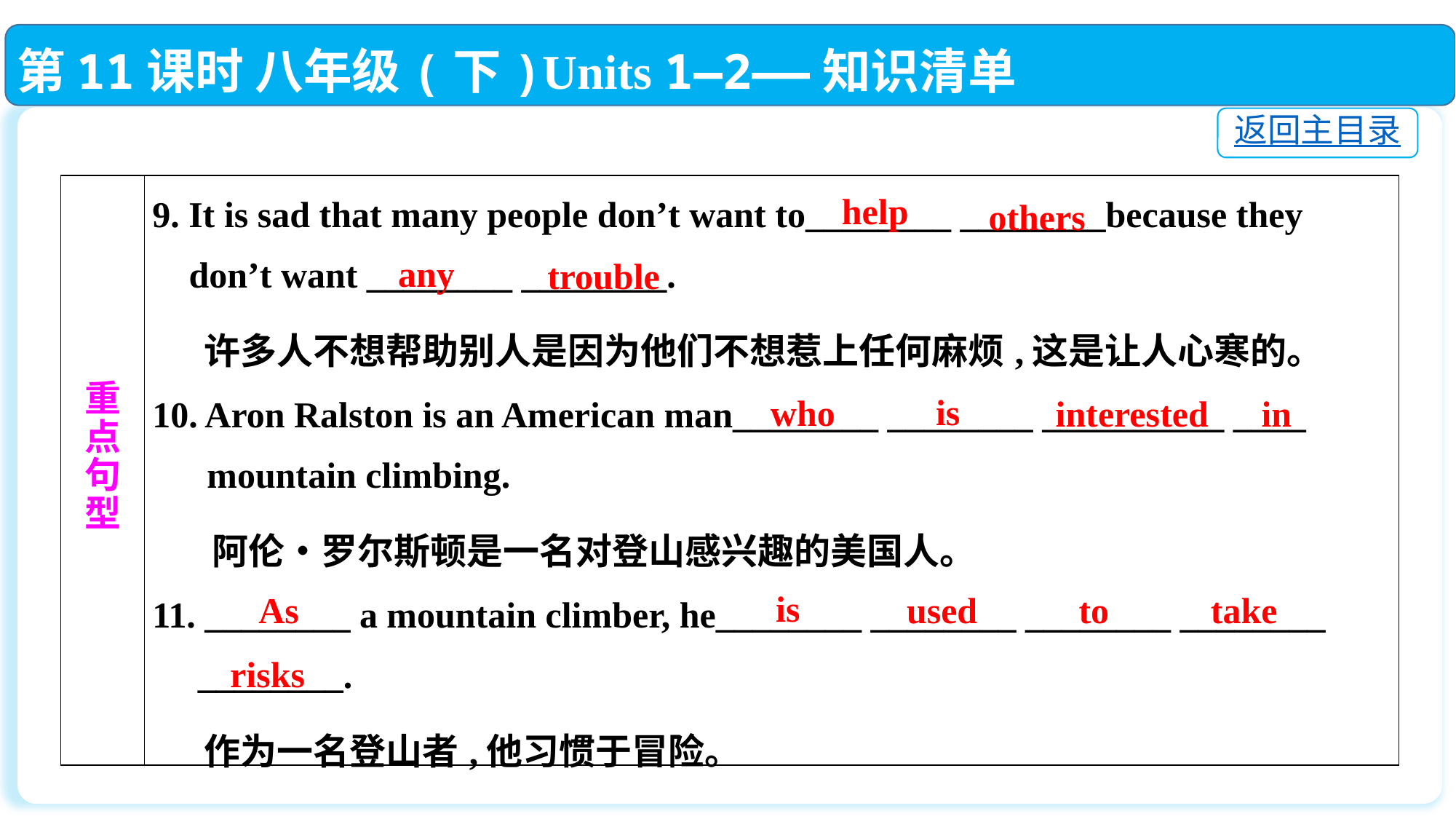

第11课时 八年级(下)Units 1—2——知识清单

返回主目录
| 重 点 句 型 | 9. It is sad that many people don’t want to\_\_\_\_\_\_\_\_ \_\_\_\_\_\_\_\_because they don’t want \_\_\_\_\_\_\_\_ \_\_\_\_\_\_\_\_. 许多人不想帮助别人是因为他们不想惹上任何麻烦,这是让人心寒的。 10. Aron Ralston is an American man\_\_\_\_\_\_\_\_ \_\_\_\_\_\_\_\_ \_\_\_\_\_\_\_\_\_\_ \_\_\_\_ mountain climbing. 阿伦•罗尔斯顿是一名对登山感兴趣的美国人。 11. \_\_\_\_\_\_\_\_ a mountain climber, he\_\_\_\_\_\_\_\_ \_\_\_\_\_\_\_\_ \_\_\_\_\_\_\_\_ \_\_\_\_\_\_\_\_ \_\_\_\_\_\_\_\_. 作为一名登山者,他习惯于冒险。 |
| --- | --- |
help
others
any
trouble

is
who
interested
in
is
 As
used
to
take
risks